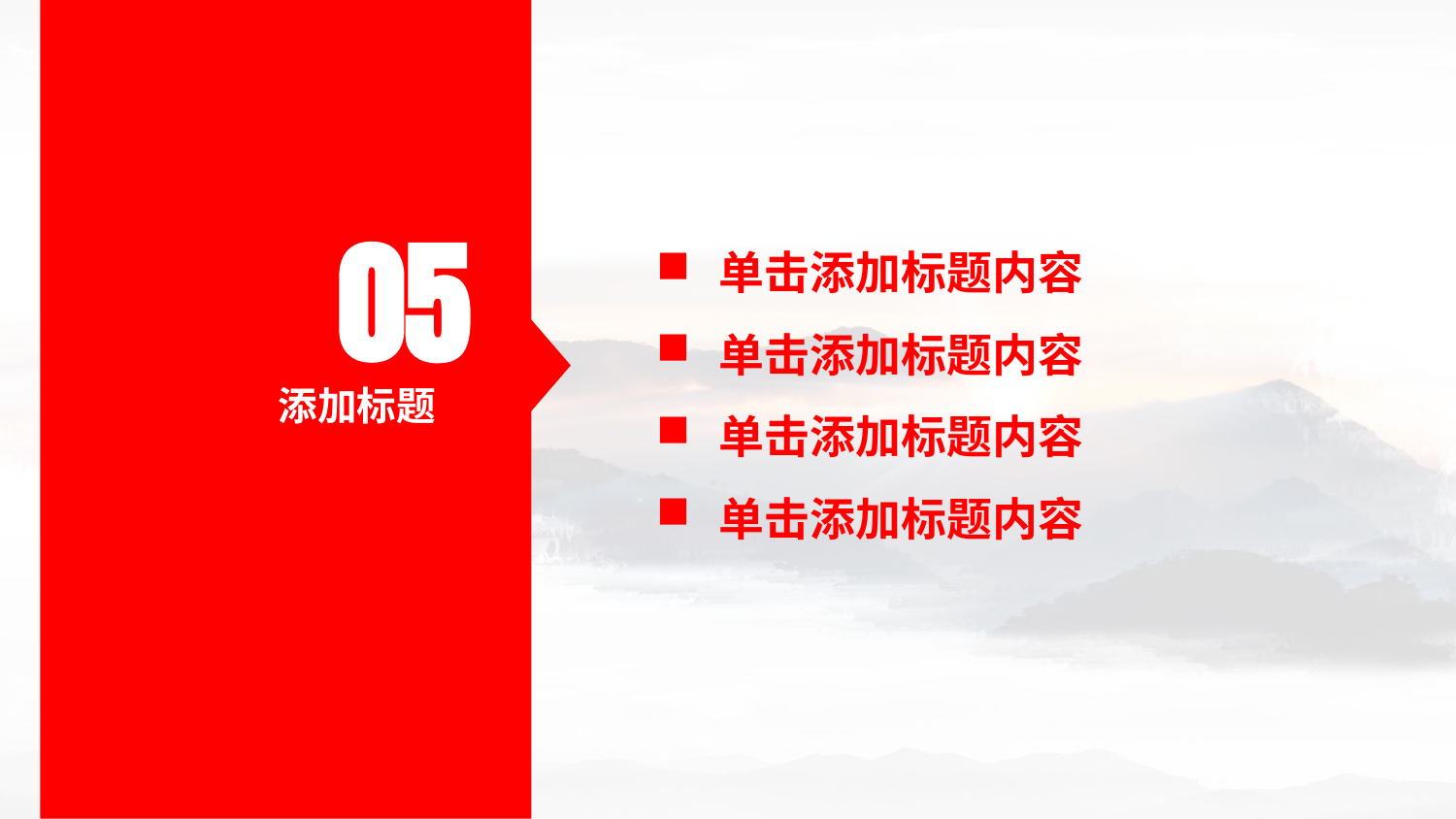

单击添加标题内容
 单击添加标题内容
 单击添加标题内容
 单击添加标题内容

05

添加标题